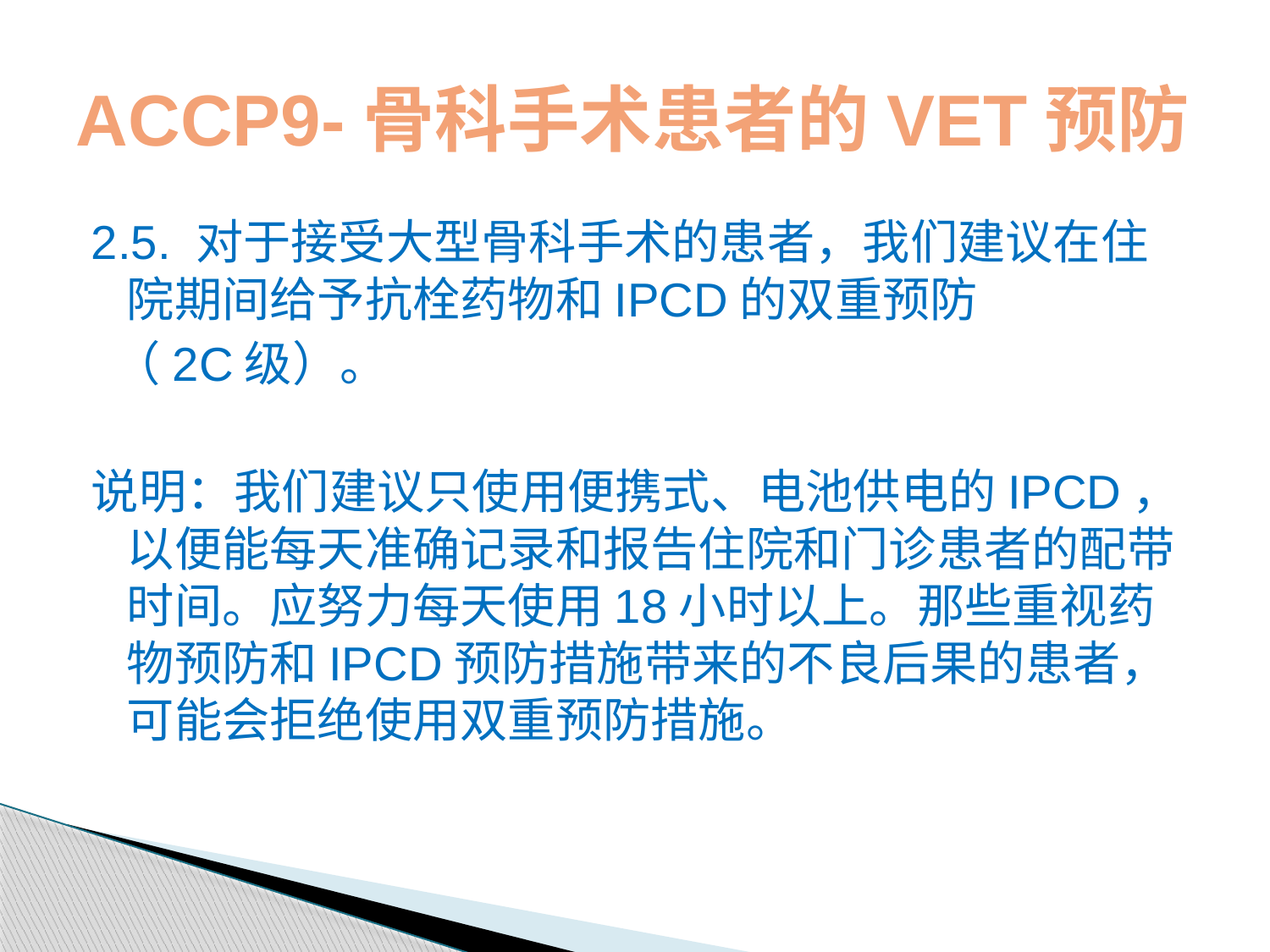

# ACCP9-骨科手术患者的VET预防
2.5. 对于接受大型骨科手术的患者，我们建议在住院期间给予抗栓药物和IPCD的双重预防
 （2C级）。

说明：我们建议只使用便携式、电池供电的IPCD，以便能每天准确记录和报告住院和门诊患者的配带时间。应努力每天使用18小时以上。那些重视药物预防和IPCD预防措施带来的不良后果的患者，可能会拒绝使用双重预防措施。